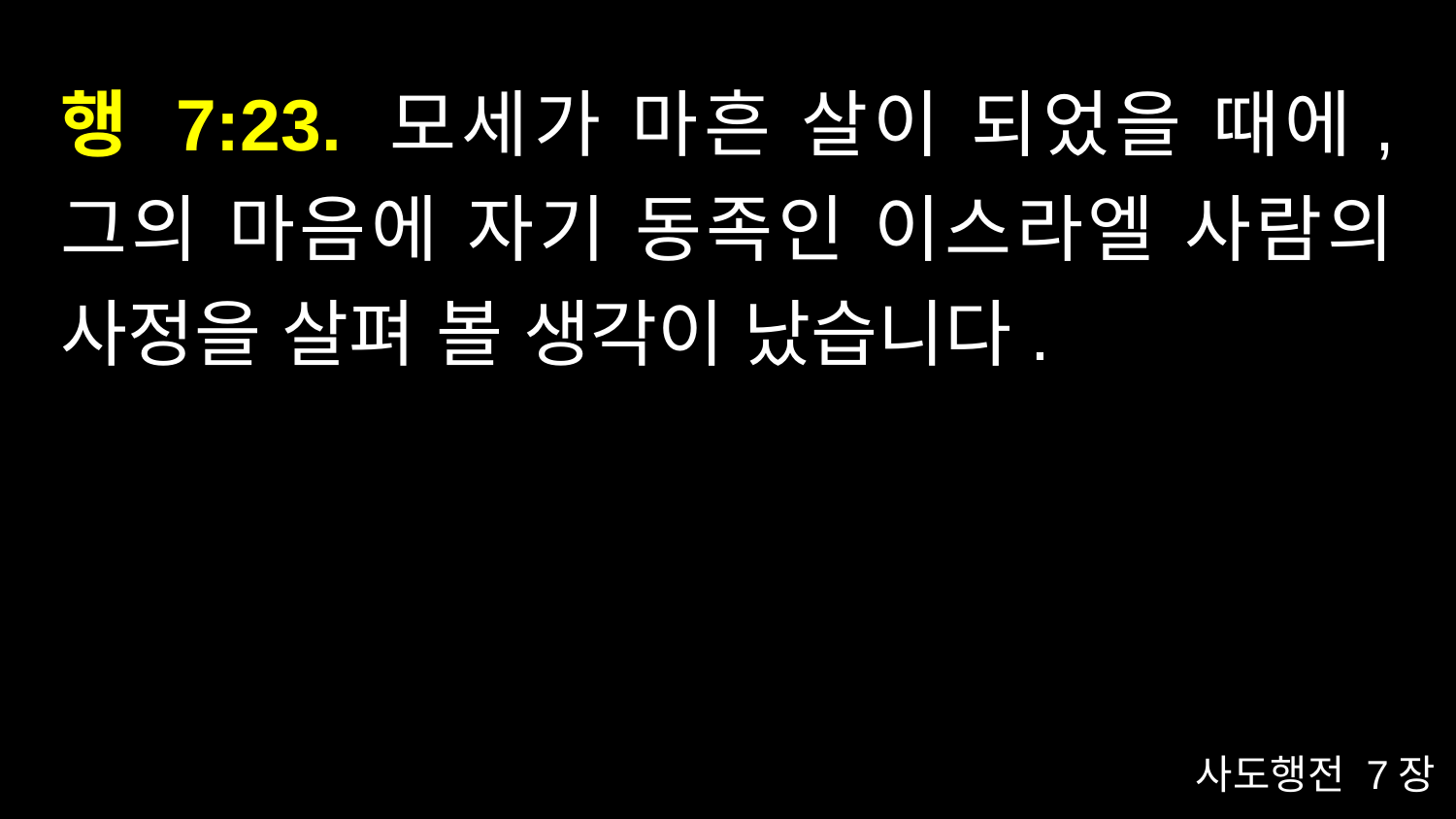

# 행 7:23. 모세가 마흔 살이 되었을 때에, 그의 마음에 자기 동족인 이스라엘 사람의 사정을 살펴 볼 생각이 났습니다.
사도행전 7장